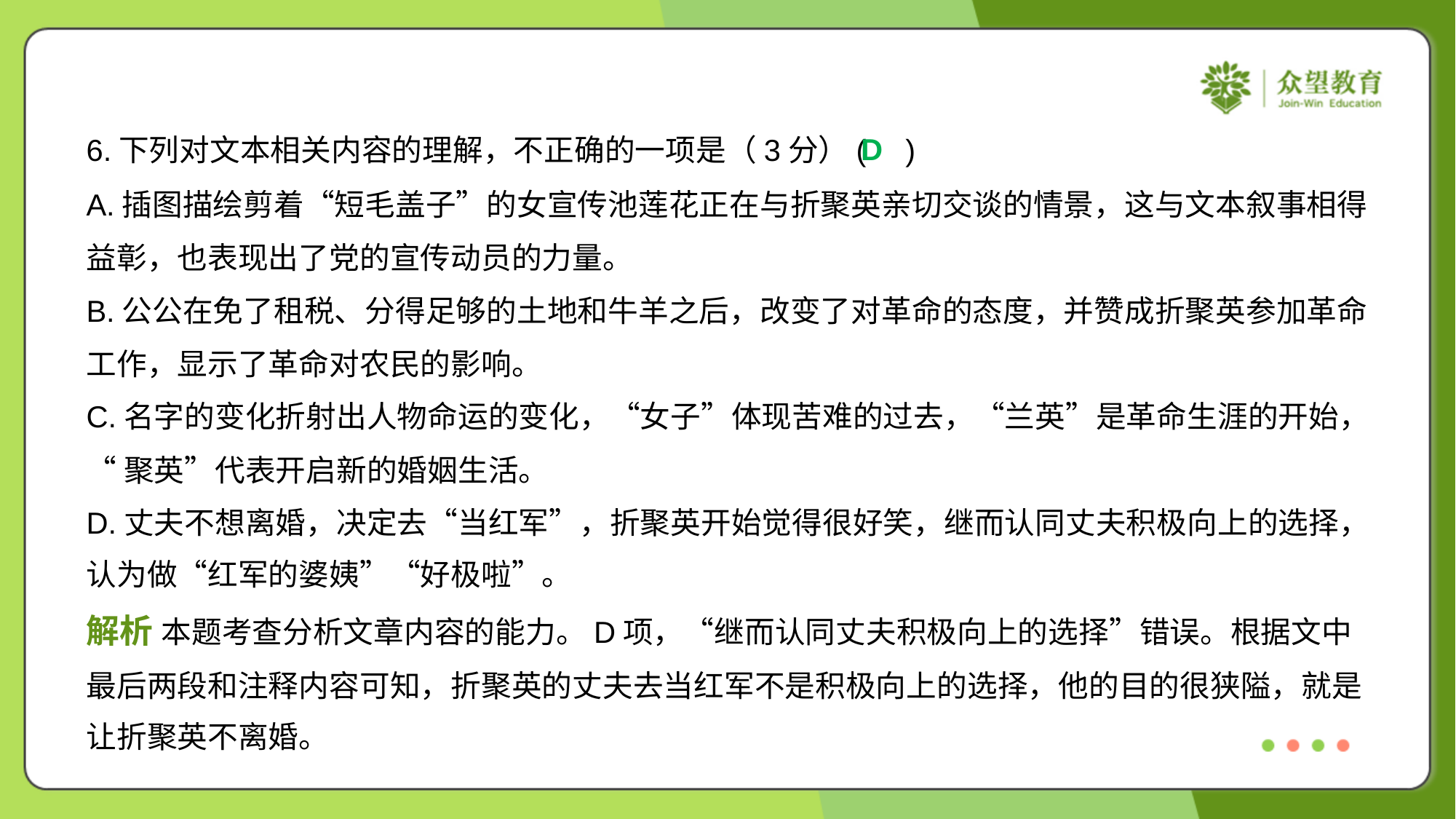

D
6.下列对文本相关内容的理解，不正确的一项是（3分）(     )
A.插图描绘剪着“短毛盖子”的女宣传池莲花正在与折聚英亲切交谈的情景，这与文本叙事相得
益彰，也表现出了党的宣传动员的力量。
B.公公在免了租税、分得足够的土地和牛羊之后，改变了对革命的态度，并赞成折聚英参加革命
工作，显示了革命对农民的影响。
C.名字的变化折射出人物命运的变化，“女子”体现苦难的过去，“兰英”是革命生涯的开始，
“聚英”代表开启新的婚姻生活。
D.丈夫不想离婚，决定去“当红军”，折聚英开始觉得很好笑，继而认同丈夫积极向上的选择，
认为做“红军的婆姨”“好极啦”。
解析 本题考查分析文章内容的能力。D项，“继而认同丈夫积极向上的选择”错误。根据文中
最后两段和注释内容可知，折聚英的丈夫去当红军不是积极向上的选择，他的目的很狭隘，就是
让折聚英不离婚。